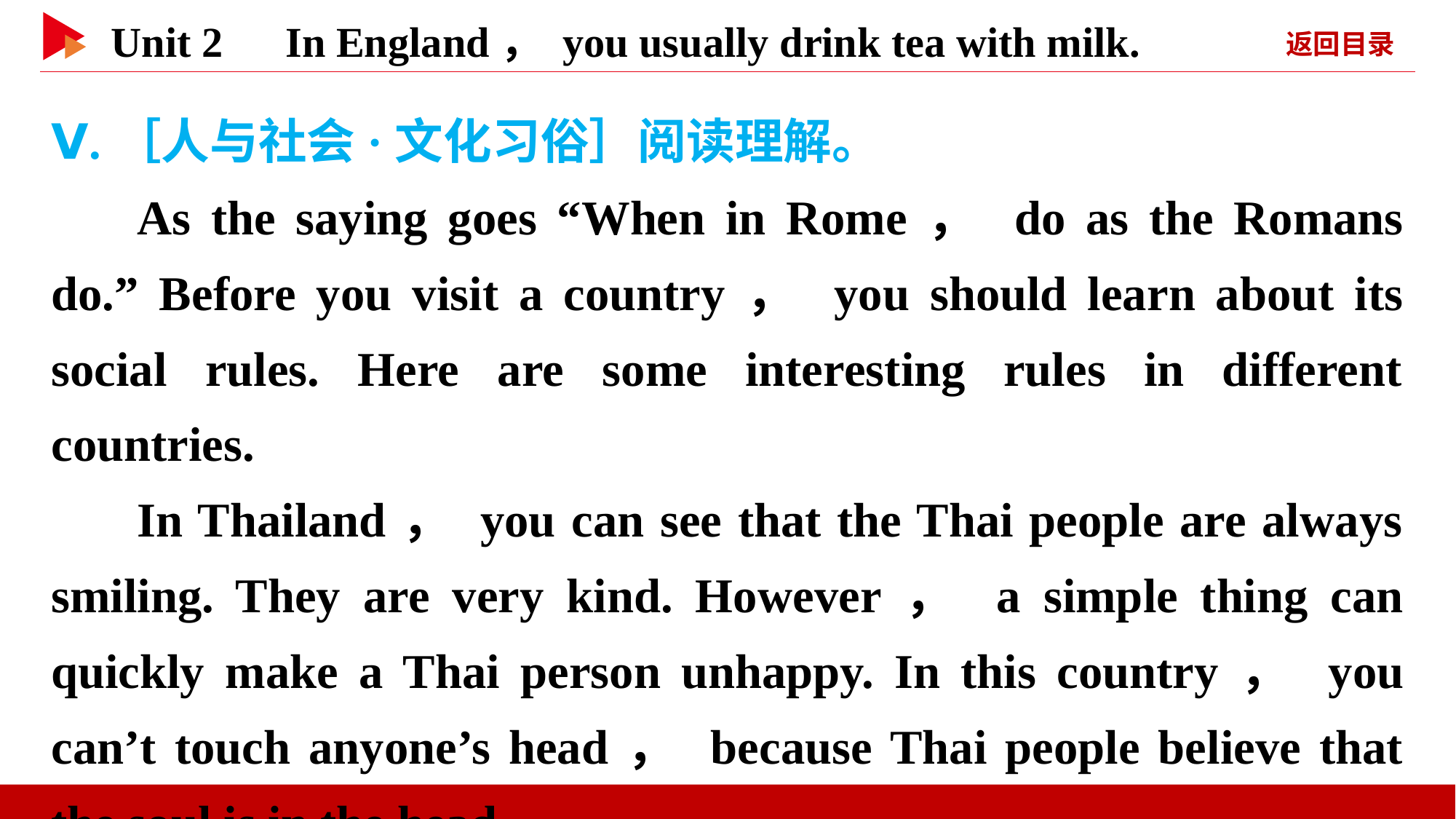

Ⅴ.［人与社会·文化习俗］阅读理解。
As the saying goes “When in Rome， do as the Romans do.” Before you visit a country， you should learn about its social rules. Here are some interesting rules in different countries.
In Thailand， you can see that the Thai people are always smiling. They are very kind. However， a simple thing can quickly make a Thai person unhappy. In this country， you can’t touch anyone’s head， because Thai people believe that the soul is in the head.